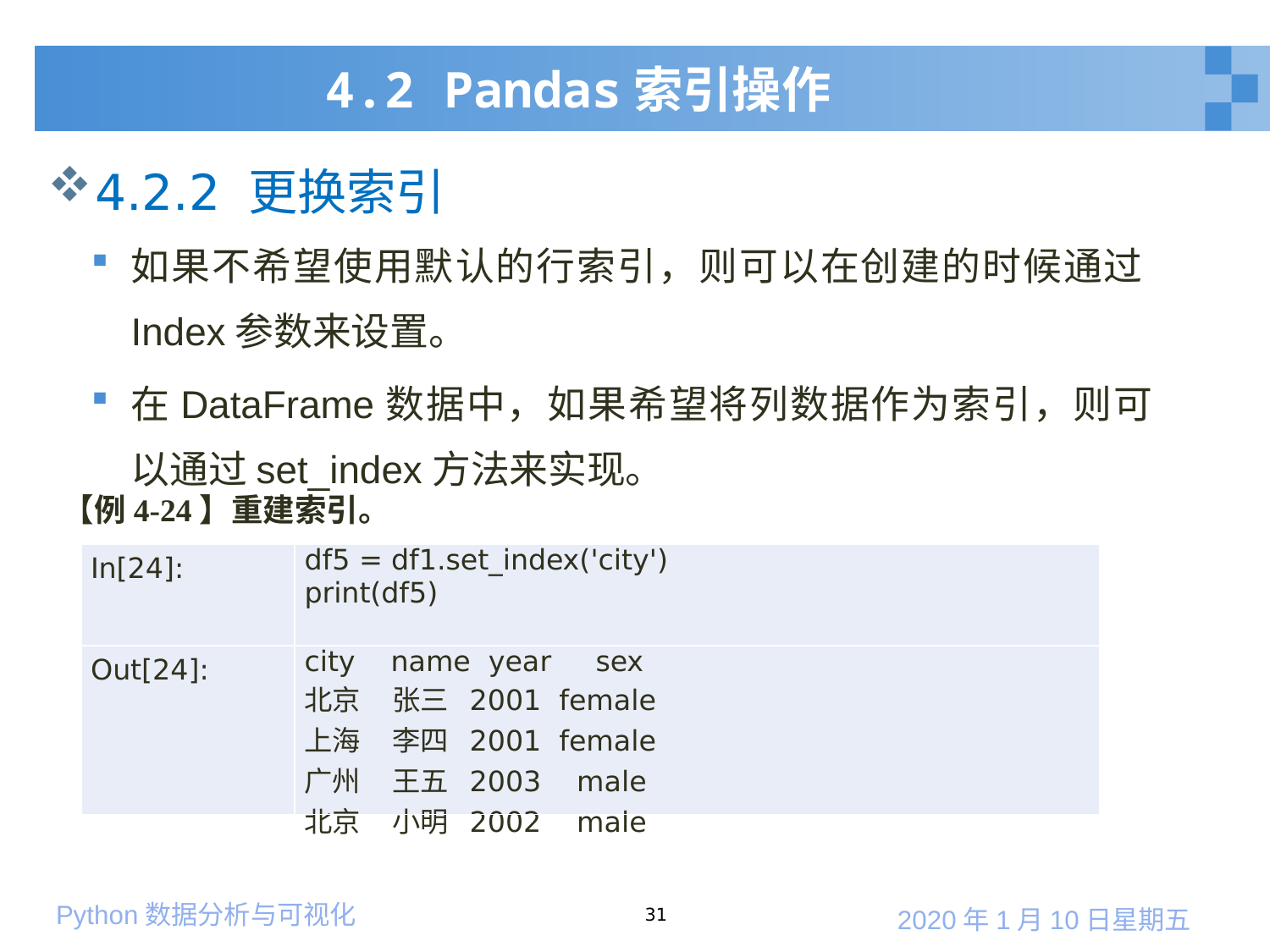

# 4.2 Pandas索引操作
4.2.2 更换索引
如果不希望使用默认的行索引，则可以在创建的时候通过Index参数来设置。
在DataFrame数据中，如果希望将列数据作为索引，则可以通过set_index方法来实现。
【例4-24】重建索引。
| In[24]: | df5 = df1.set\_index('city') print(df5) |
| --- | --- |
| Out[24]: | city name year sex 北京 张三 2001 female 上海 李四 2001 female 广州 王五 2003 male 北京 小明 2002 male |
31
2020年1月10日星期五